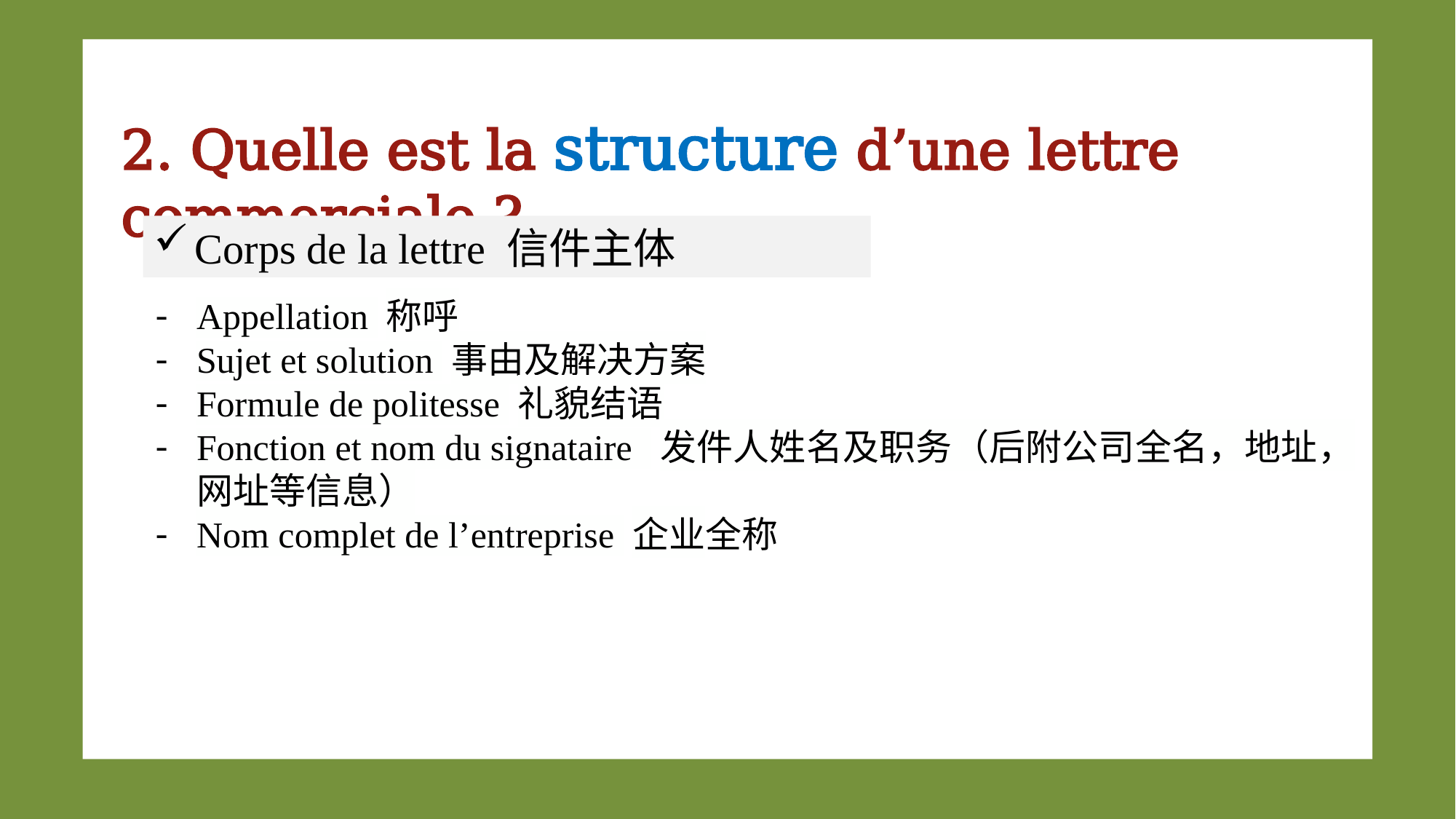

2. Quelle est la structure d’une lettre commerciale ?
Corps de la lettre 信件主体
Appellation 称呼
Sujet et solution 事由及解决方案
Formule de politesse 礼貌结语
Fonction et nom du signataire  发件人姓名及职务（后附公司全名，地址，网址等信息）
Nom complet de l’entreprise 企业全称